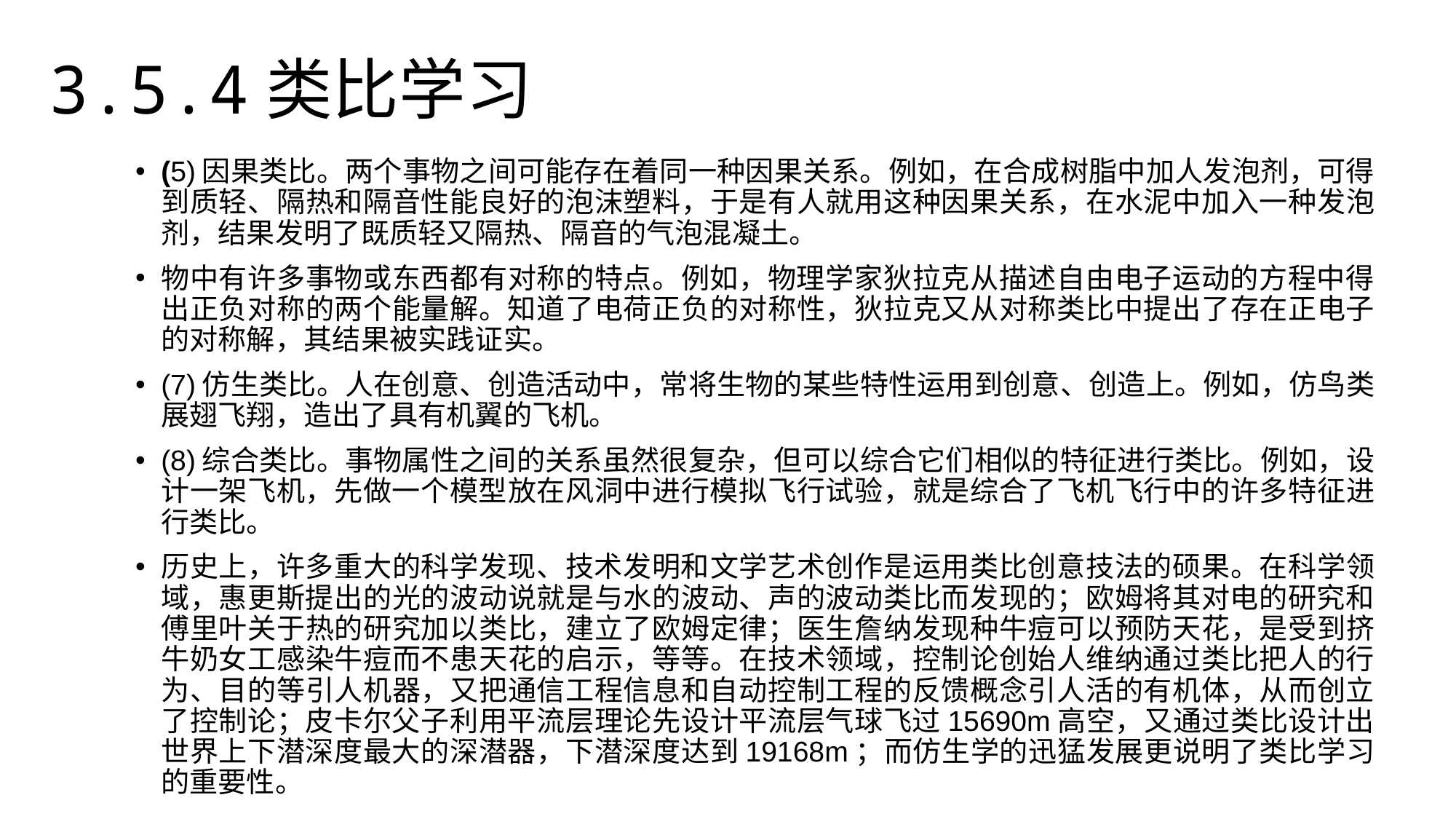

3.5.4类比学习
(5)因果类比。两个事物之间可能存在着同一种因果关系。例如，在合成树脂中加人发泡剂，可得到质轻、隔热和隔音性能良好的泡沫塑料，于是有人就用这种因果关系，在水泥中加入一种发泡剂，结果发明了既质轻又隔热、隔音的气泡混凝土。
物中有许多事物或东西都有对称的特点。例如，物理学家狄拉克从描述自由电子运动的方程中得出正负对称的两个能量解。知道了电荷正负的对称性，狄拉克又从对称类比中提出了存在正电子的对称解，其结果被实践证实。
(7)仿生类比。人在创意、创造活动中，常将生物的某些特性运用到创意、创造上。例如，仿鸟类展翅飞翔，造出了具有机翼的飞机。
(8)综合类比。事物属性之间的关系虽然很复杂，但可以综合它们相似的特征进行类比。例如，设计一架飞机，先做一个模型放在风洞中进行模拟飞行试验，就是综合了飞机飞行中的许多特征进行类比。
历史上，许多重大的科学发现、技术发明和文学艺术创作是运用类比创意技法的硕果。在科学领域，惠更斯提出的光的波动说就是与水的波动、声的波动类比而发现的；欧姆将其对电的研究和傅里叶关于热的研究加以类比，建立了欧姆定律；医生詹纳发现种牛痘可以预防天花，是受到挤牛奶女工感染牛痘而不患天花的启示，等等。在技术领域，控制论创始人维纳通过类比把人的行为、目的等引人机器，又把通信工程信息和自动控制工程的反馈概念引人活的有机体，从而创立了控制论；皮卡尔父子利用平流层理论先设计平流层气球飞过15690m高空，又通过类比设计出世界上下潜深度最大的深潜器，下潜深度达到19168m；而仿生学的迅猛发展更说明了类比学习的重要性。